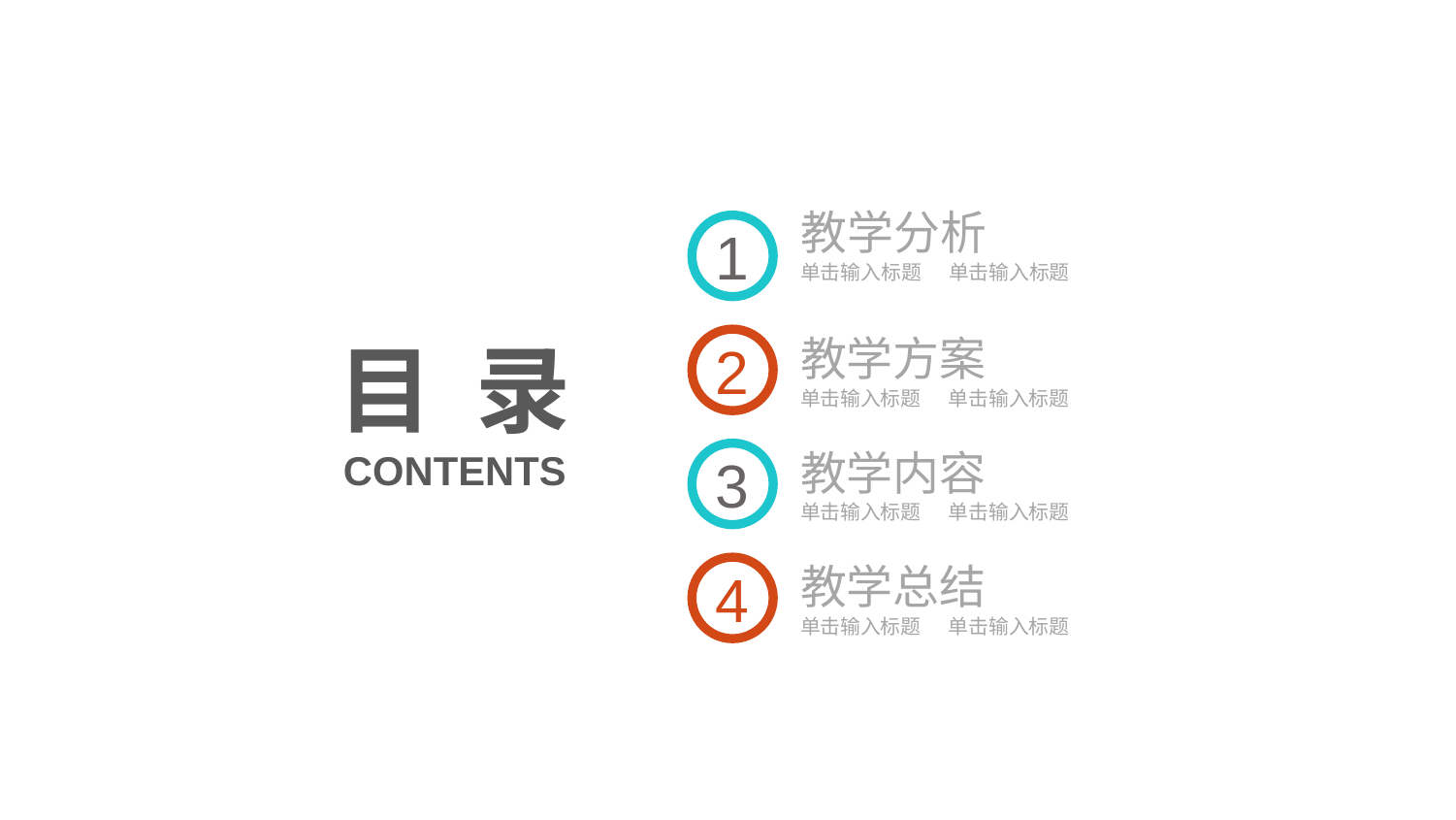

教学分析
单击输入标题      单击输入标题

1
2
教学方案
单击输入标题      单击输入标题
目  录
3
教学内容
单击输入标题      单击输入标题
CONTENTS
4
教学总结
单击输入标题      单击输入标题